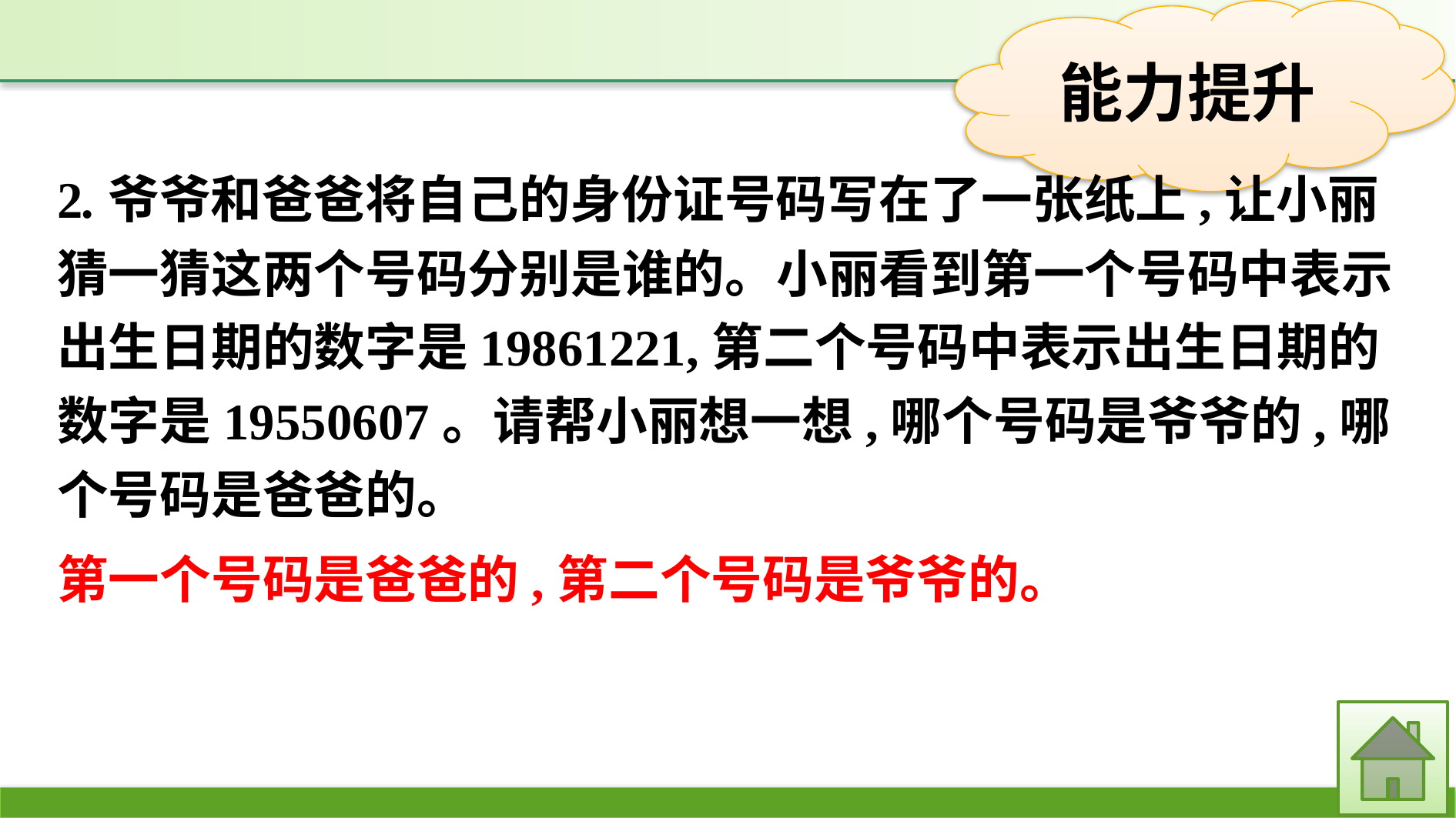

2.爷爷和爸爸将自己的身份证号码写在了一张纸上,让小丽猜一猜这两个号码分别是谁的。小丽看到第一个号码中表示出生日期的数字是19861221,第二个号码中表示出生日期的数字是19550607。请帮小丽想一想,哪个号码是爷爷的,哪个号码是爸爸的。
第一个号码是爸爸的,第二个号码是爷爷的。